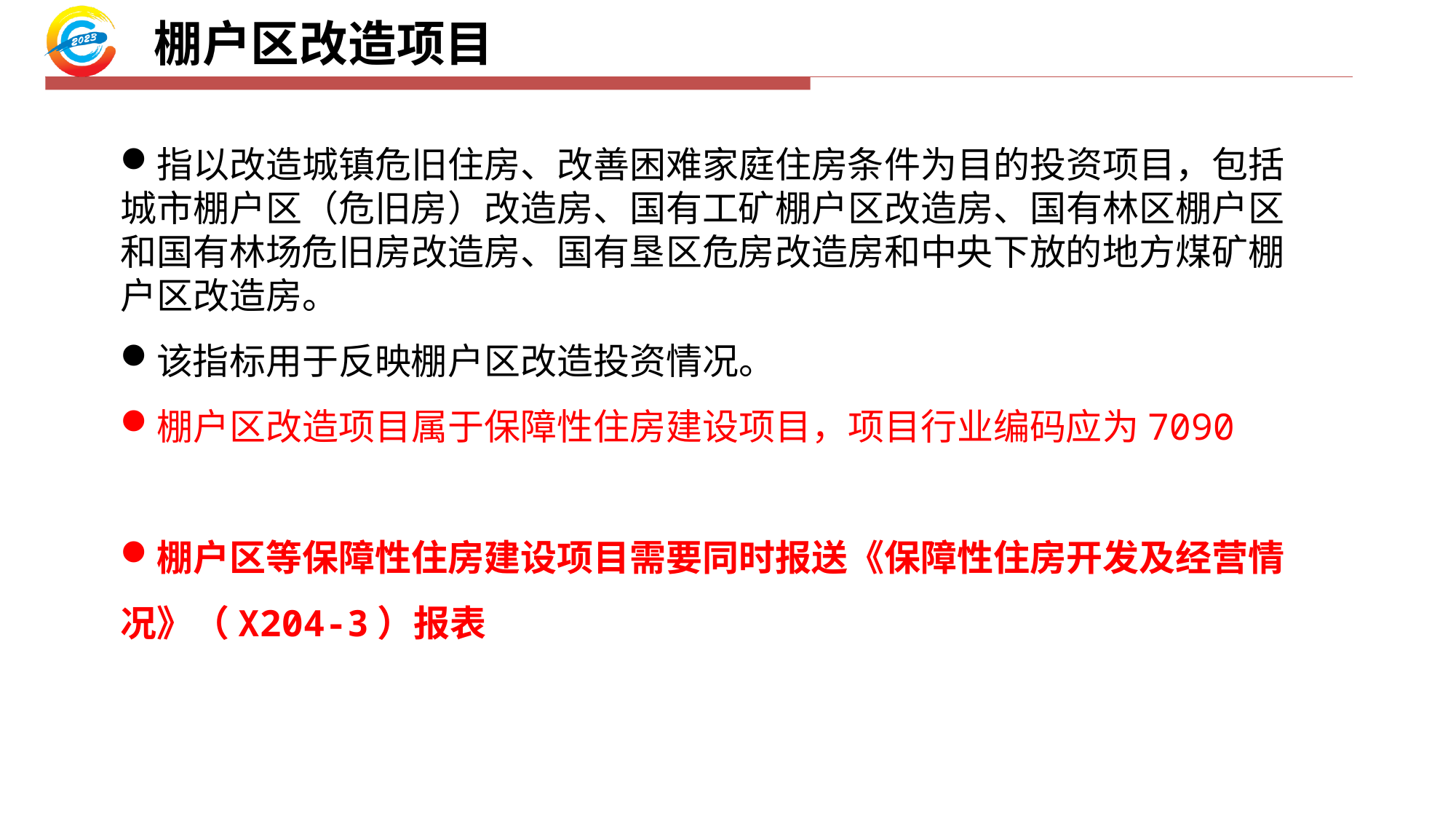

棚户区改造项目
指以改造城镇危旧住房、改善困难家庭住房条件为目的投资项目，包括城市棚户区（危旧房）改造房、国有工矿棚户区改造房、国有林区棚户区和国有林场危旧房改造房、国有垦区危房改造房和中央下放的地方煤矿棚户区改造房。
该指标用于反映棚户区改造投资情况。
棚户区改造项目属于保障性住房建设项目，项目行业编码应为7090

棚户区等保障性住房建设项目需要同时报送《保障性住房开发及经营情况》（X204-3）报表